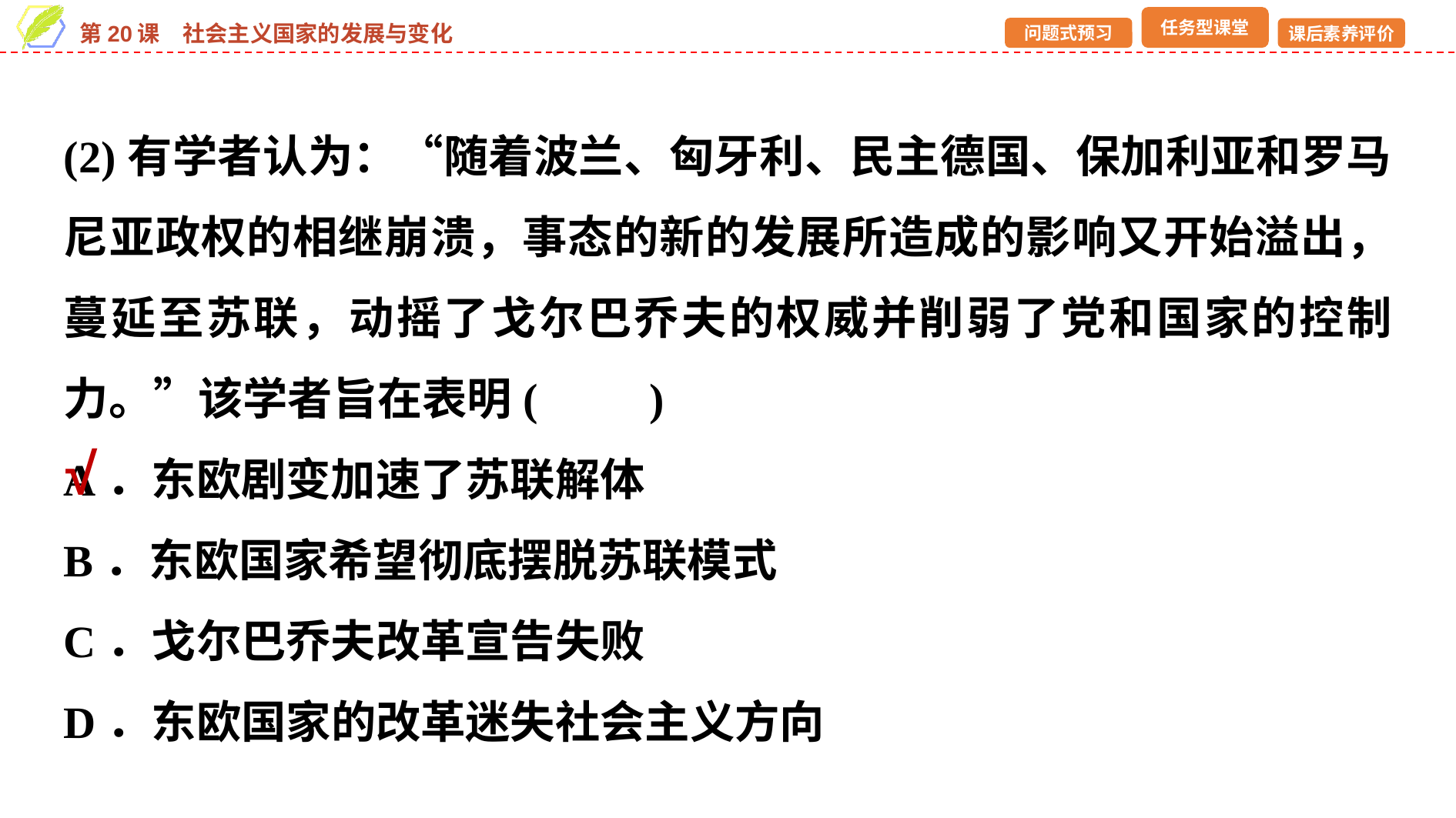

(2)有学者认为：“随着波兰、匈牙利、民主德国、保加利亚和罗马尼亚政权的相继崩溃，事态的新的发展所造成的影响又开始溢出，蔓延至苏联，动摇了戈尔巴乔夫的权威并削弱了党和国家的控制力。”该学者旨在表明(　　)
A．东欧剧变加速了苏联解体
B．东欧国家希望彻底摆脱苏联模式
C．戈尔巴乔夫改革宣告失败
D．东欧国家的改革迷失社会主义方向
√